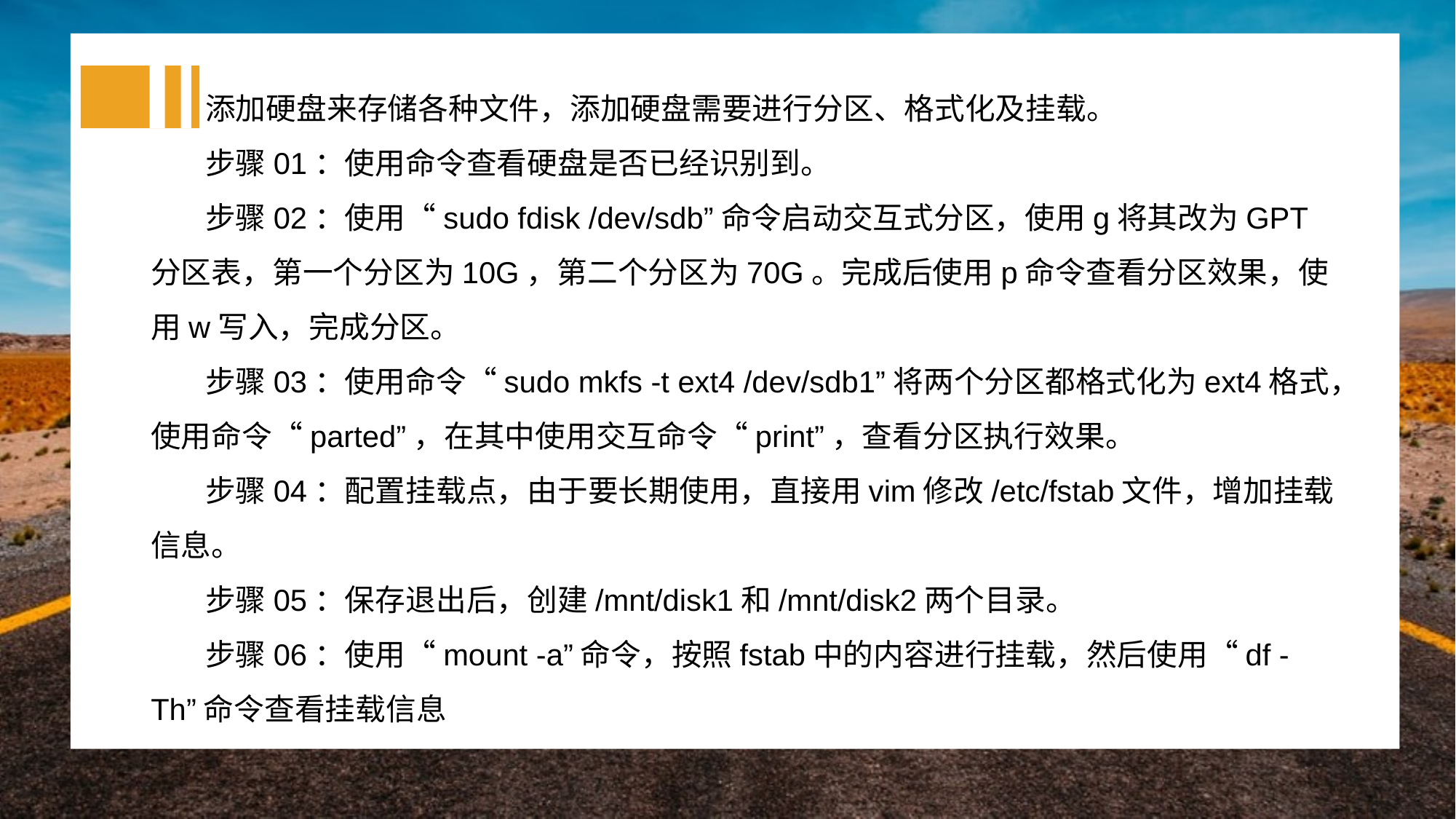

添加硬盘来存储各种文件，添加硬盘需要进行分区、格式化及挂载。
步骤01：使用命令查看硬盘是否已经识别到。
步骤02：使用“sudo fdisk /dev/sdb”命令启动交互式分区，使用g将其改为GPT分区表，第一个分区为10G，第二个分区为70G。完成后使用p命令查看分区效果，使用w写入，完成分区。
步骤03：使用命令“sudo mkfs -t ext4 /dev/sdb1”将两个分区都格式化为ext4格式，使用命令“parted”，在其中使用交互命令“print”，查看分区执行效果。
步骤04：配置挂载点，由于要长期使用，直接用vim修改/etc/fstab文件，增加挂载信息。
步骤05：保存退出后，创建/mnt/disk1和/mnt/disk2两个目录。
步骤06：使用“mount -a”命令，按照fstab中的内容进行挂载，然后使用“df -Th”命令查看挂载信息